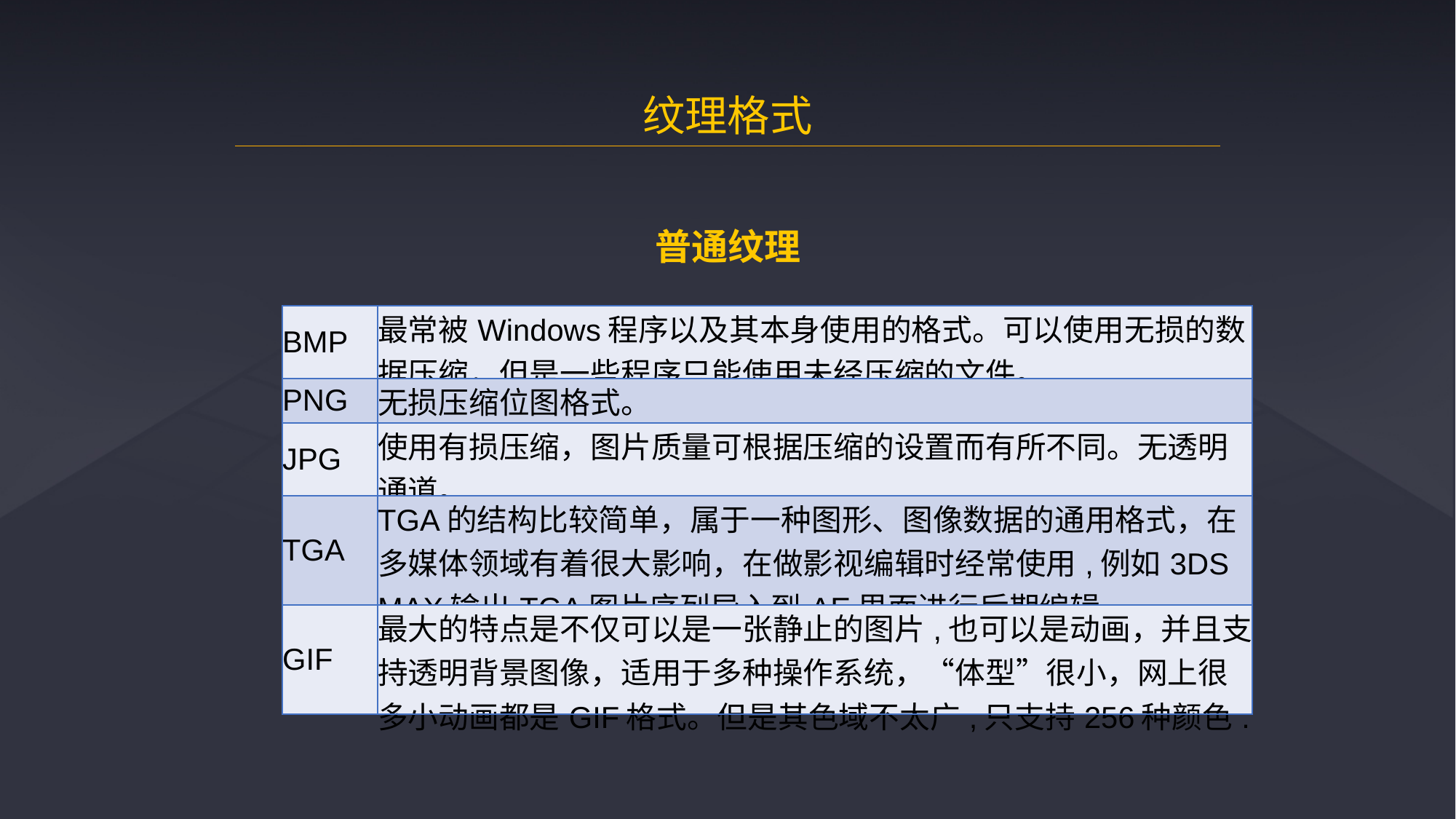

纹理格式

普通纹理
| BMP | 最常被Windows程序以及其本身使用的格式。可以使用无损的数据压缩，但是一些程序只能使用未经压缩的文件。 |
| --- | --- |
| PNG | 无损压缩位图格式。 |
| JPG | 使用有损压缩，图片质量可根据压缩的设置而有所不同。无透明通道。 |
| TGA | TGA的结构比较简单，属于一种图形、图像数据的通用格式，在多媒体领域有着很大影响，在做影视编辑时经常使用,例如3DS MAX输出TGA图片序列导入到AE里面进行后期编辑。 |
| GIF | 最大的特点是不仅可以是一张静止的图片,也可以是动画，并且支持透明背景图像，适用于多种操作系统，“体型”很小，网上很多小动画都是GIF格式。但是其色域不太广,只支持256种颜色. |